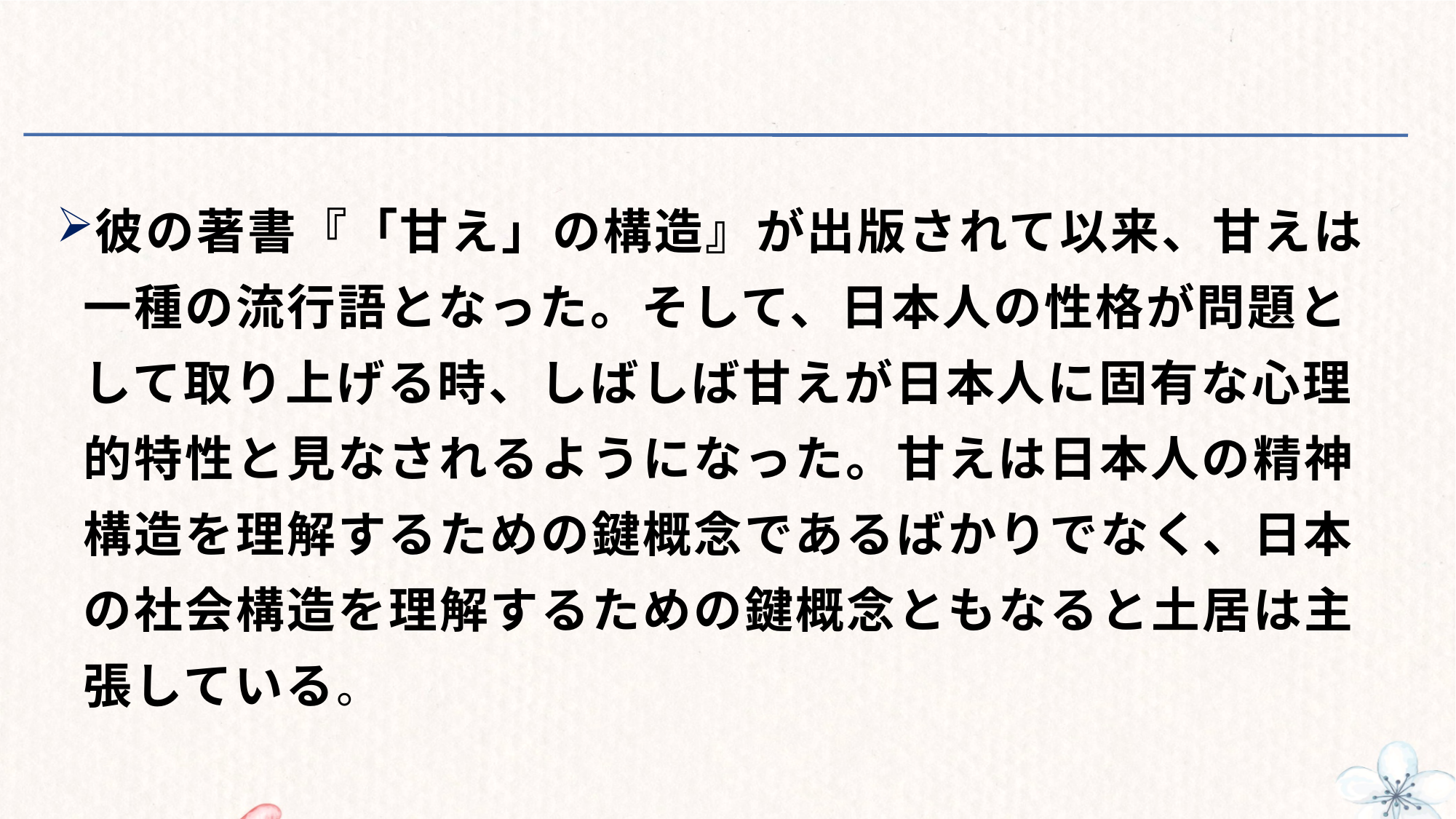

彼の著書『「甘え」の構造』が出版されて以来、甘えは一種の流行語となった。そして、日本人の性格が問題として取り上げる時、しばしば甘えが日本人に固有な心理的特性と見なされるようになった。甘えは日本人の精神構造を理解するための鍵概念であるばかりでなく、日本の社会構造を理解するための鍵概念ともなると土居は主張している。